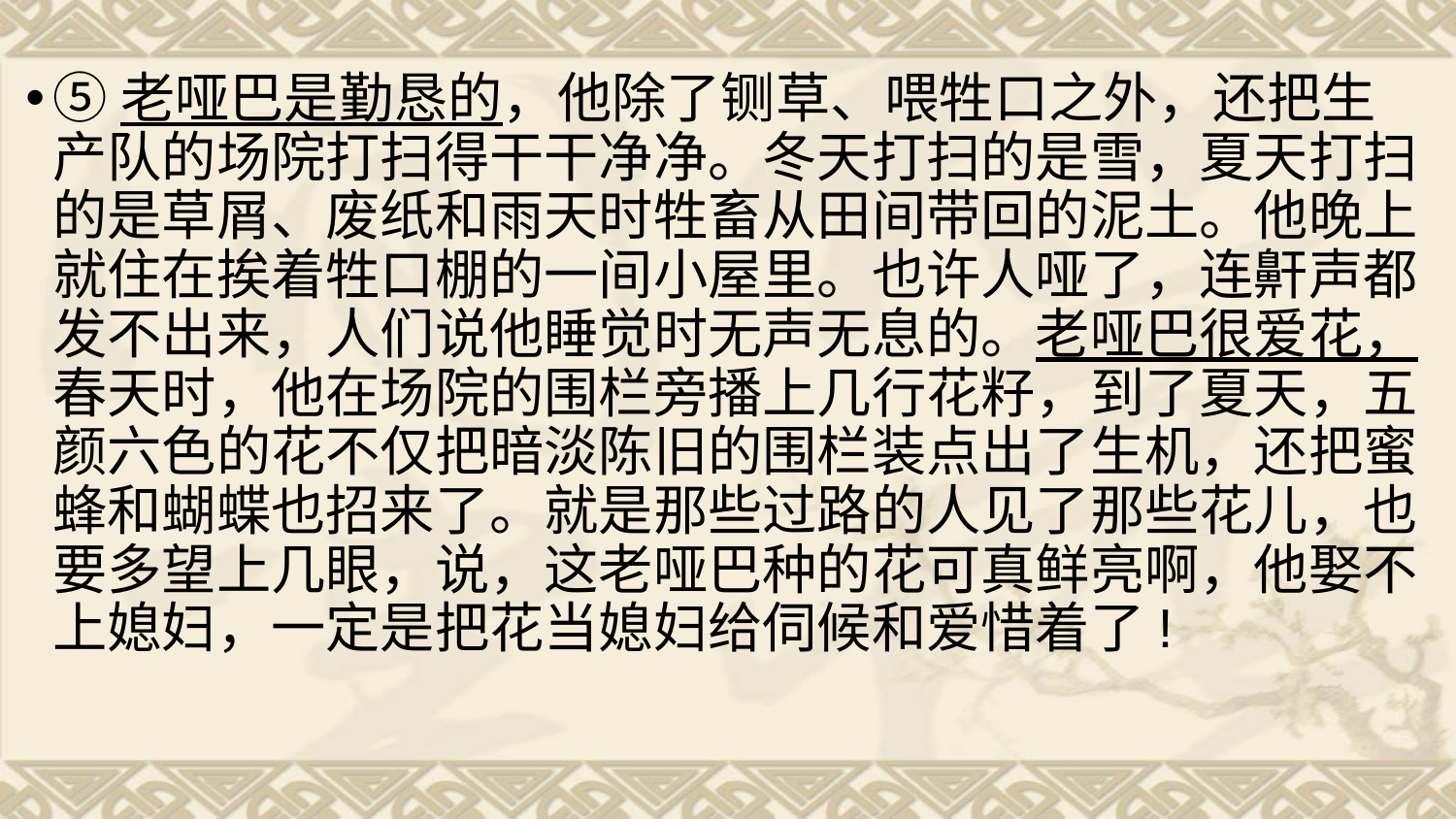

⑤老哑巴是勤恳的，他除了铡草、喂牲口之外，还把生产队的场院打扫得干干净净。冬天打扫的是雪，夏天打扫的是草屑、废纸和雨天时牲畜从田间带回的泥土。他晚上就住在挨着牲口棚的一间小屋里。也许人哑了，连鼾声都发不出来，人们说他睡觉时无声无息的。老哑巴很爱花，春天时，他在场院的围栏旁播上几行花籽，到了夏天，五颜六色的花不仅把暗淡陈旧的围栏装点出了生机，还把蜜蜂和蝴蝶也招来了。就是那些过路的人见了那些花儿，也要多望上几眼，说，这老哑巴种的花可真鲜亮啊，他娶不上媳妇，一定是把花当媳妇给伺候和爱惜着了!